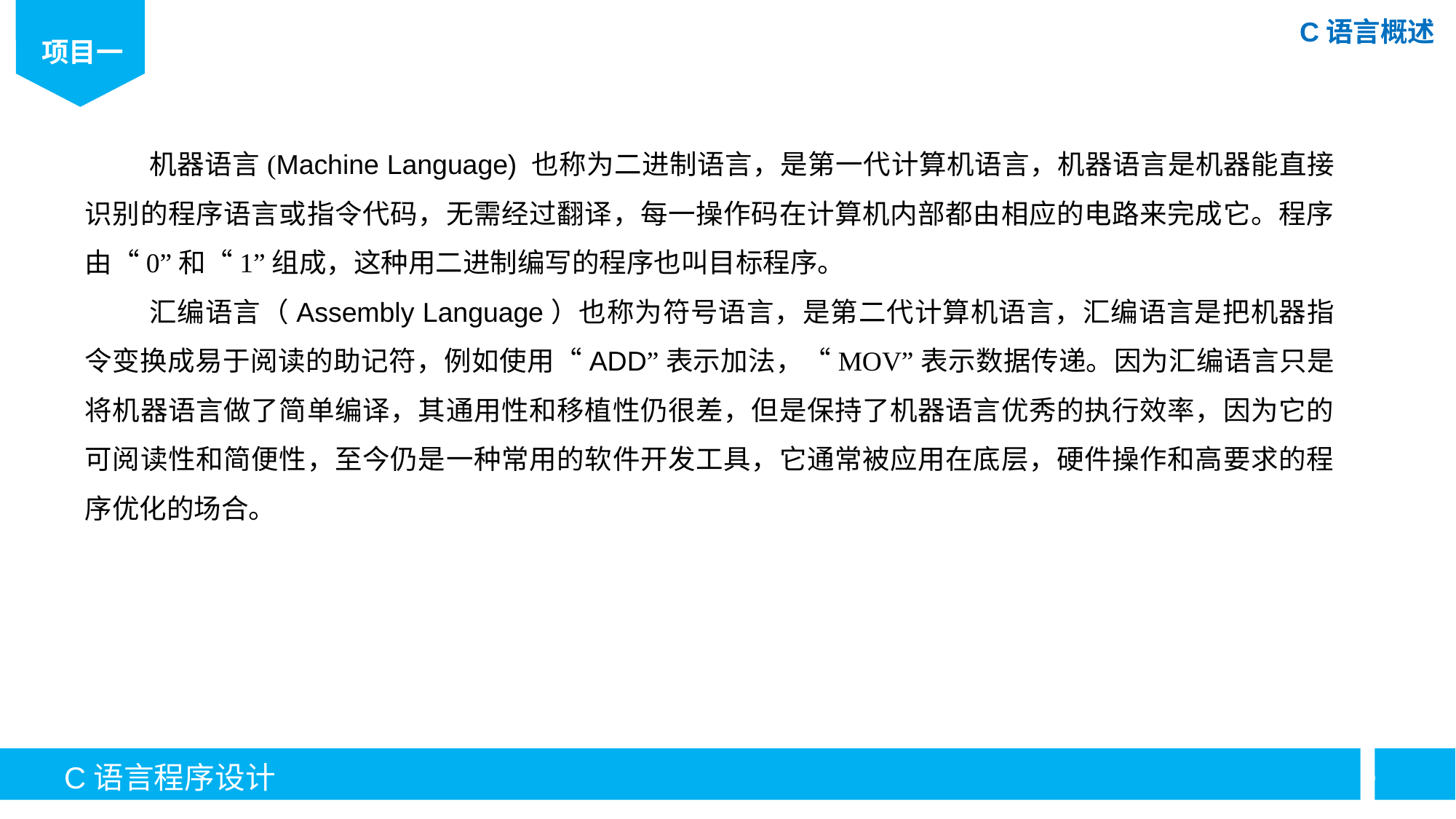

机器语言(Machine Language) 也称为二进制语言，是第一代计算机语言，机器语言是机器能直接识别的程序语言或指令代码，无需经过翻译，每一操作码在计算机内部都由相应的电路来完成它。程序由“0”和“1”组成，这种用二进制编写的程序也叫目标程序。
汇编语言（Assembly Language）也称为符号语言，是第二代计算机语言，汇编语言是把机器指令变换成易于阅读的助记符，例如使用“ADD”表示加法，“MOV”表示数据传递。因为汇编语言只是将机器语言做了简单编译，其通用性和移植性仍很差，但是保持了机器语言优秀的执行效率，因为它的可阅读性和简便性，至今仍是一种常用的软件开发工具，它通常被应用在底层，硬件操作和高要求的程序优化的场合。